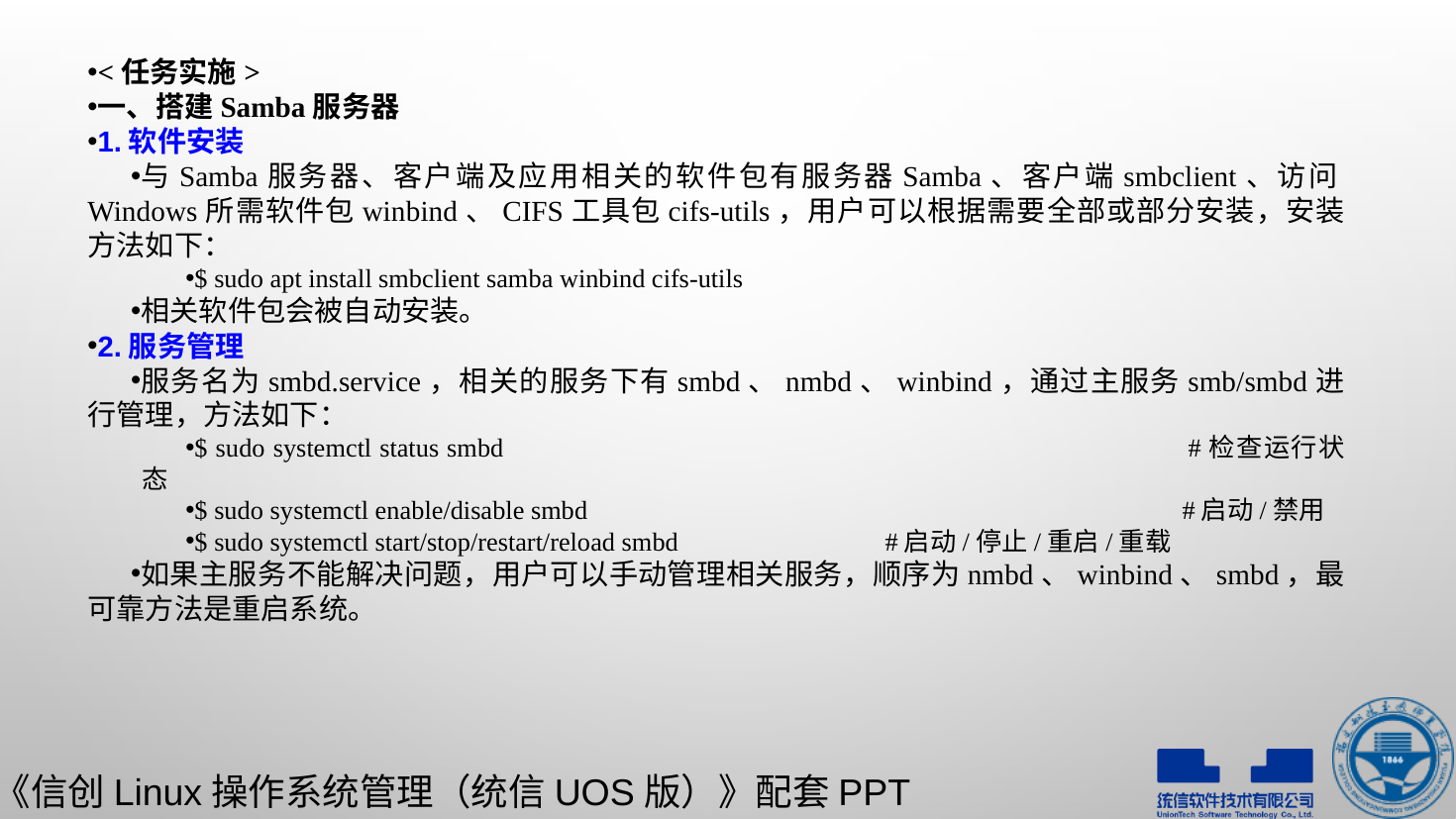

<任务实施>
一、搭建Samba服务器
1.软件安装
与Samba服务器、客户端及应用相关的软件包有服务器Samba、客户端smbclient、访问Windows所需软件包winbind、CIFS工具包cifs-utils，用户可以根据需要全部或部分安装，安装方法如下：
$ sudo apt install smbclient samba winbind cifs-utils
相关软件包会被自动安装。
2.服务管理
服务名为smbd.service，相关的服务下有smbd、nmbd、winbind，通过主服务smb/smbd进行管理，方法如下：
$ sudo systemctl status smbd					#检查运行状态
$ sudo systemctl enable/disable smbd				#启动/禁用
$ sudo systemctl start/stop/restart/reload smbd		#启动/停止/重启/重载
如果主服务不能解决问题，用户可以手动管理相关服务，顺序为nmbd、winbind、smbd，最可靠方法是重启系统。